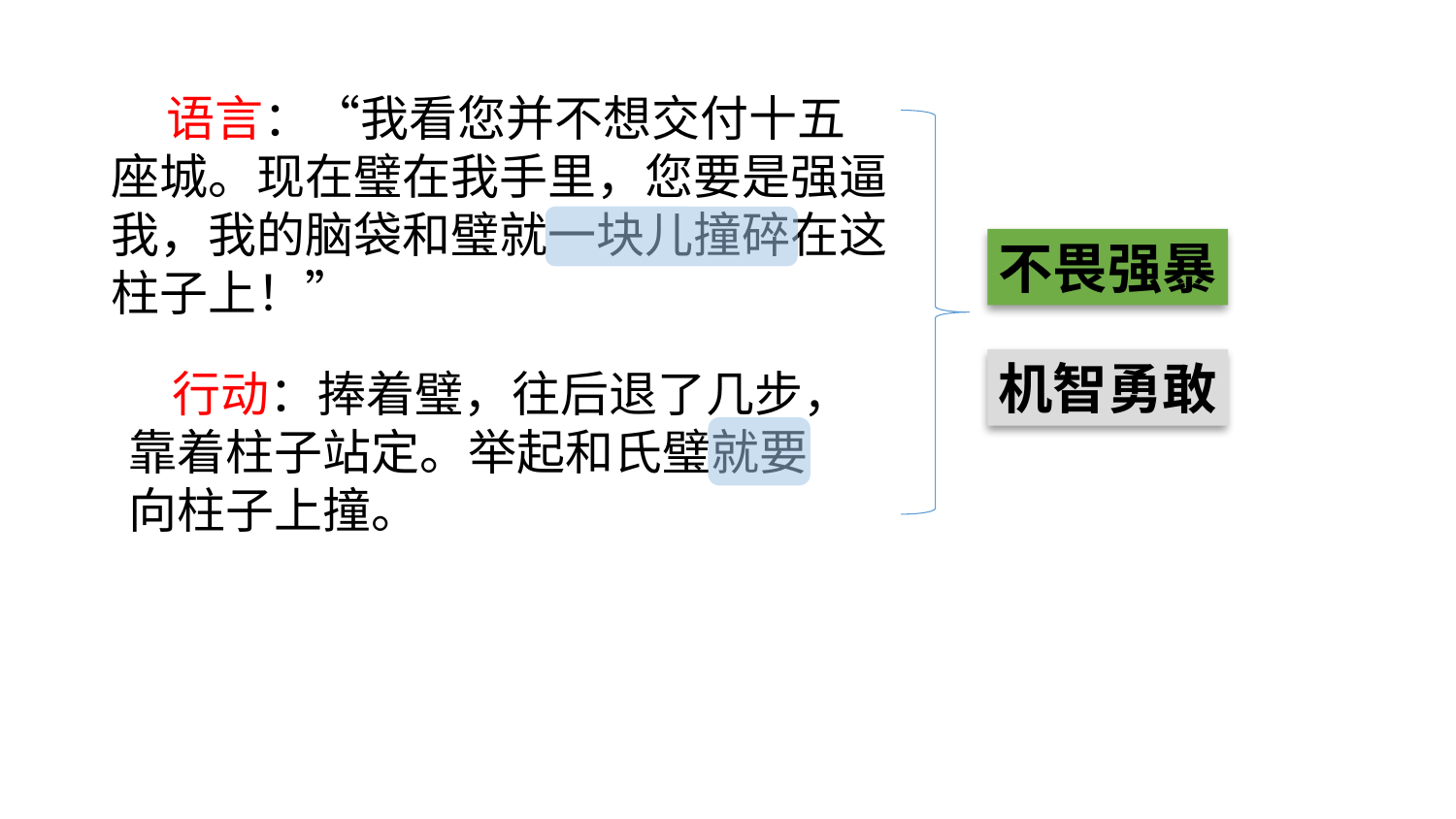

语言：“我看您并不想交付十五座城。现在璧在我手里，您要是强逼我，我的脑袋和璧就一块儿撞碎在这柱子上！”

不畏强暴
机智勇敢
   行动：捧着璧，往后退了几步，靠着柱子站定。举起和氏璧就要向柱子上撞。